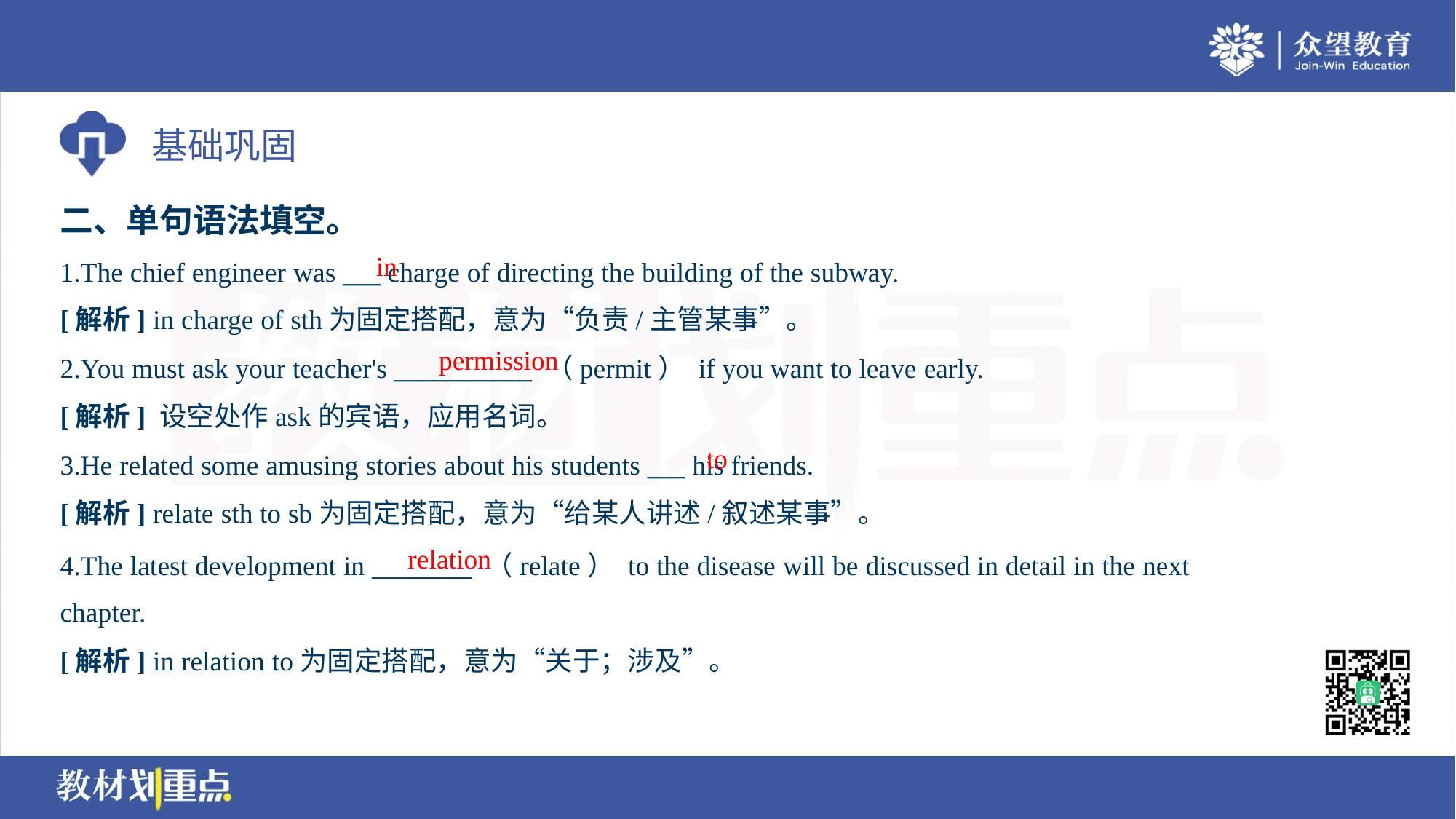

二、单句语法填空。
in
1.The chief engineer was ___ charge of directing the building of the subway.
[解析] in charge of sth为固定搭配，意为“负责/主管某事”。
permission
2.You must ask your teacher's ___________ （permit） if you want to leave early.
[解析] 设空处作ask的宾语，应用名词。
to
3.He related some amusing stories about his students ___ his friends.
[解析] relate sth to sb为固定搭配，意为“给某人讲述/叙述某事”。
relation
4.The latest development in ________ （relate） to the disease will be discussed in detail in the next
chapter.
[解析] in relation to为固定搭配，意为“关于；涉及”。